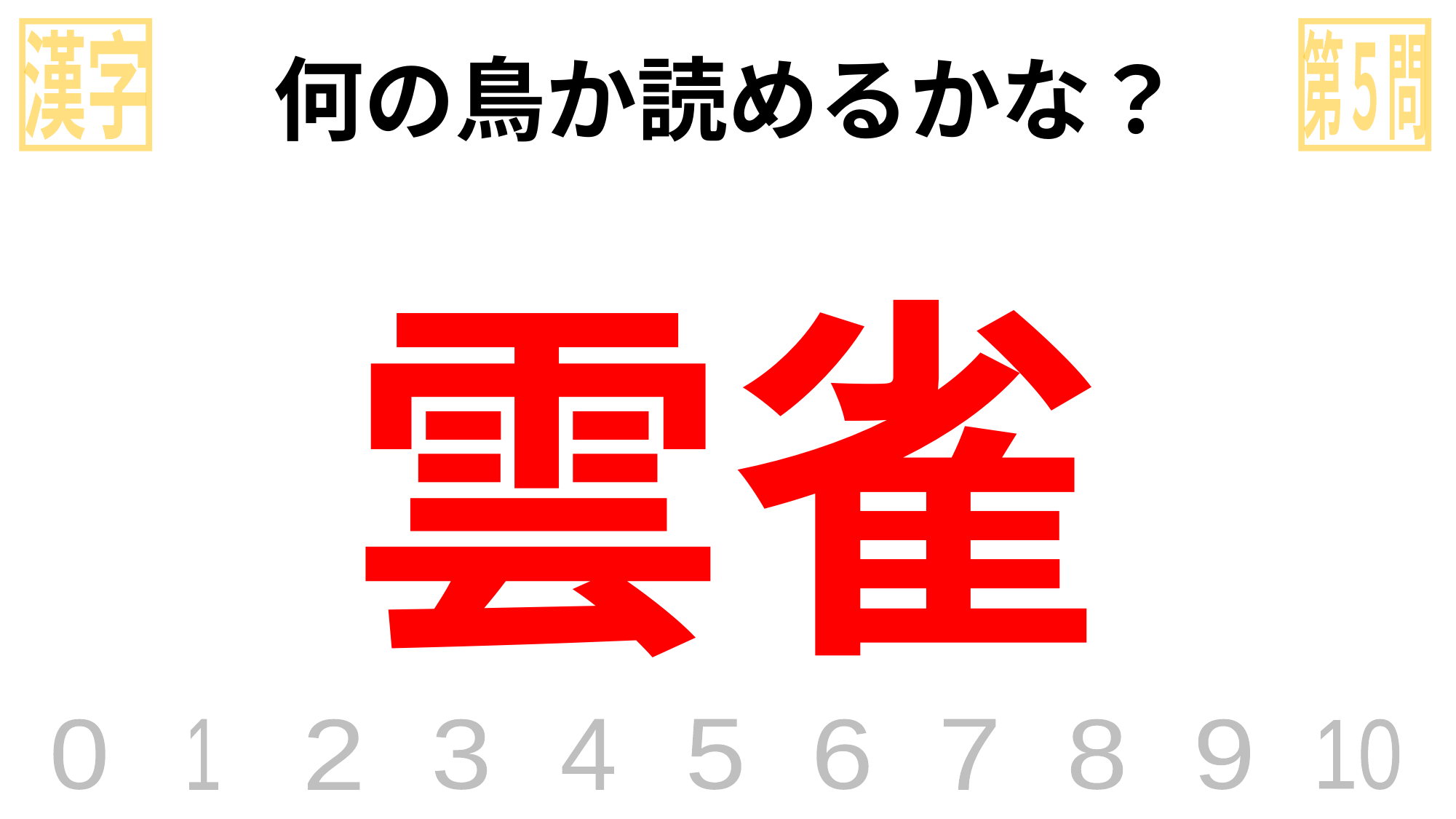

漢字

第５問
何の鳥か読めるかな？
雲雀
0
1
2
3
4
5
6
7
8
9
10